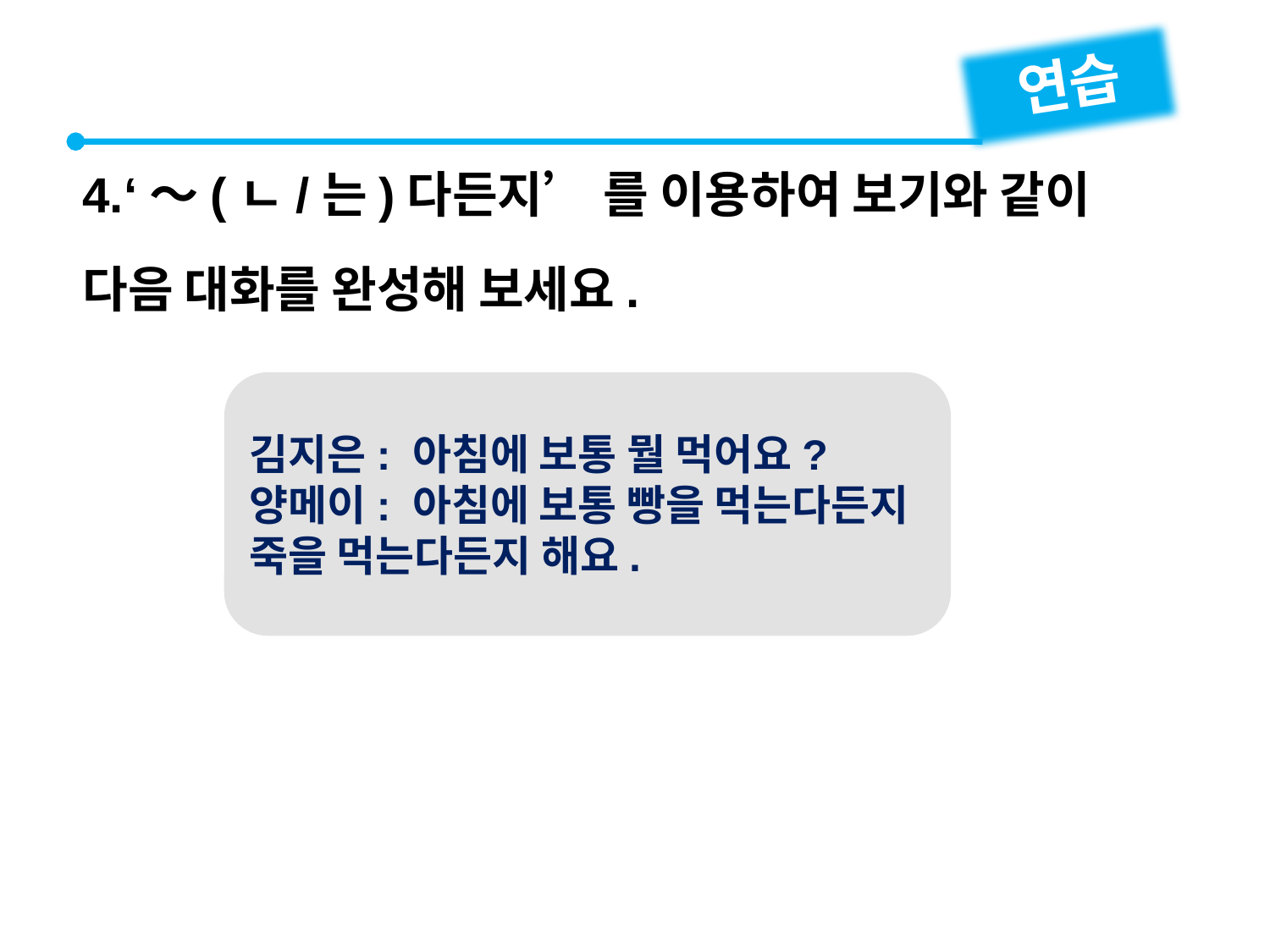

연습
4.‘～(ㄴ/는)다든지’ 를 이용하여 보기와 같이 다음 대화를 완성해 보세요.
김지은: 아침에 보통 뭘 먹어요?
양메이: 아침에 보통 빵을 먹는다든지 죽을 먹는다든지 해요.